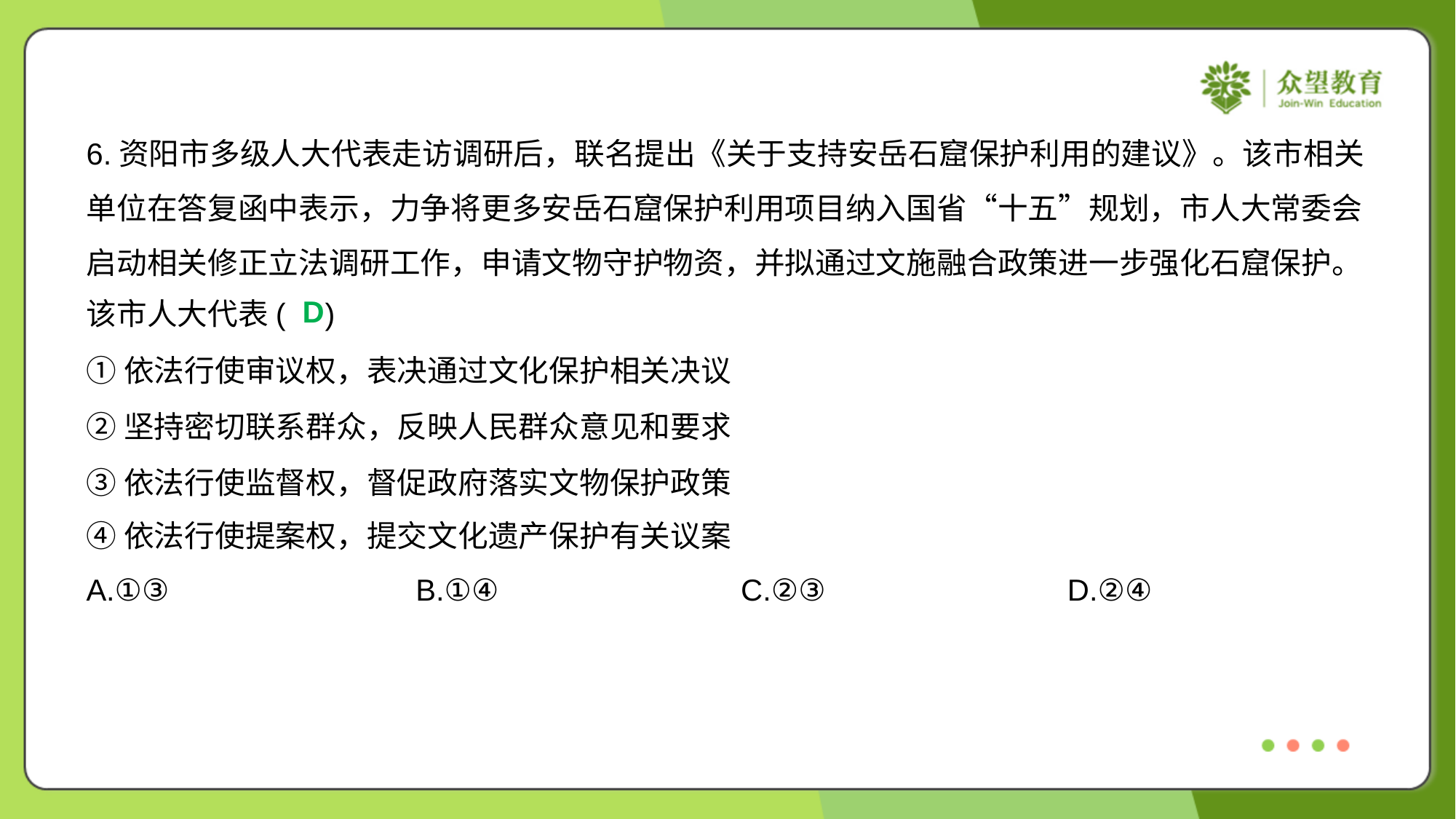

6.资阳市多级人大代表走访调研后，联名提出《关于支持安岳石窟保护利用的建议》。该市相关
单位在答复函中表示，力争将更多安岳石窟保护利用项目纳入国省“十五”规划，市人大常委会
启动相关修正立法调研工作，申请文物守护物资，并拟通过文施融合政策进一步强化石窟保护。
该市人大代表(     )
D
①依法行使审议权，表决通过文化保护相关决议
②坚持密切联系群众，反映人民群众意见和要求
③依法行使监督权，督促政府落实文物保护政策
④依法行使提案权，提交文化遗产保护有关议案
A.①③	B.①④	C.②③	D.②④